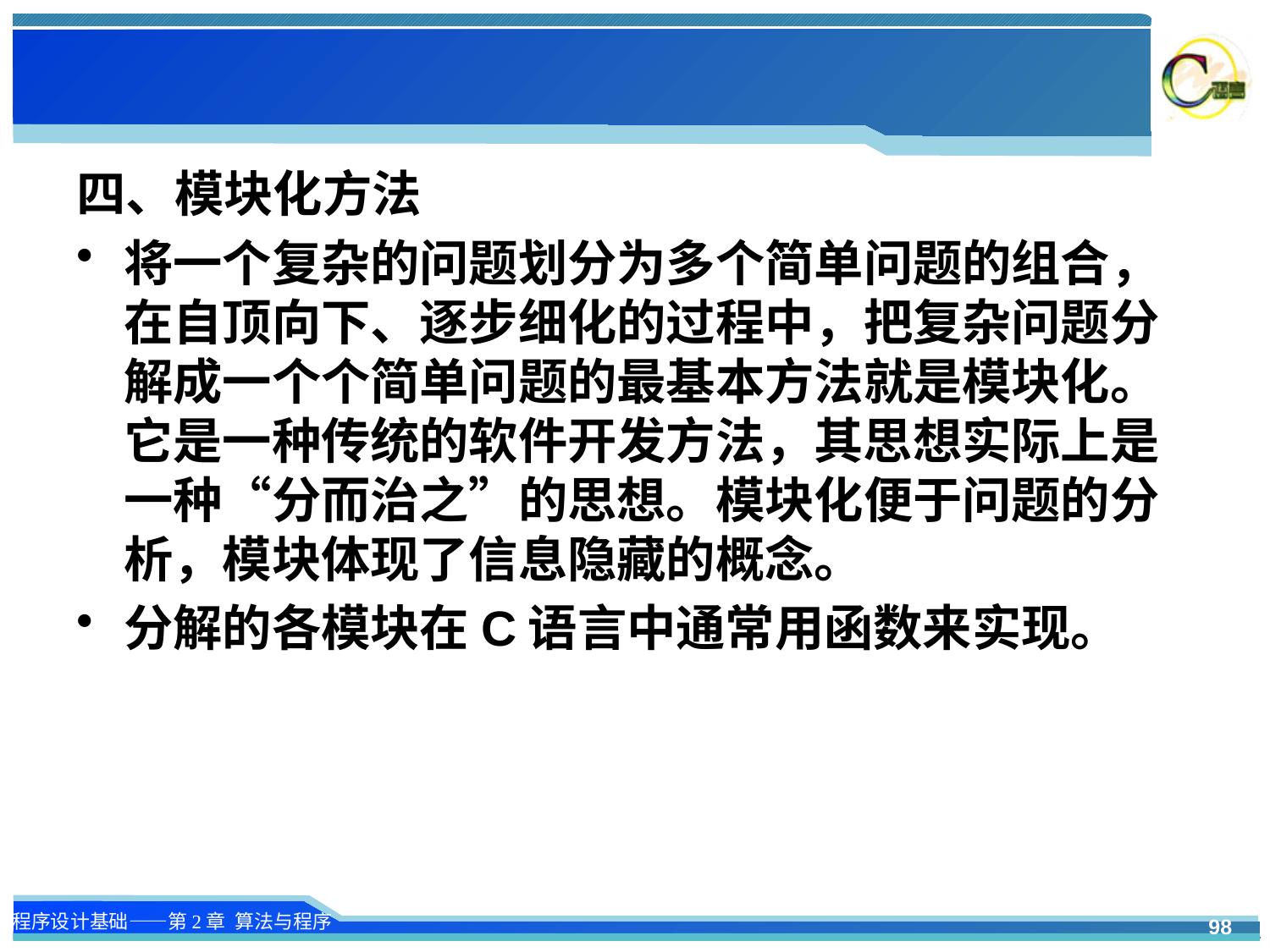

四、模块化方法
将一个复杂的问题划分为多个简单问题的组合，在自顶向下、逐步细化的过程中，把复杂问题分解成一个个简单问题的最基本方法就是模块化。它是一种传统的软件开发方法，其思想实际上是一种“分而治之”的思想。模块化便于问题的分析，模块体现了信息隐藏的概念。
分解的各模块在C语言中通常用函数来实现。
98